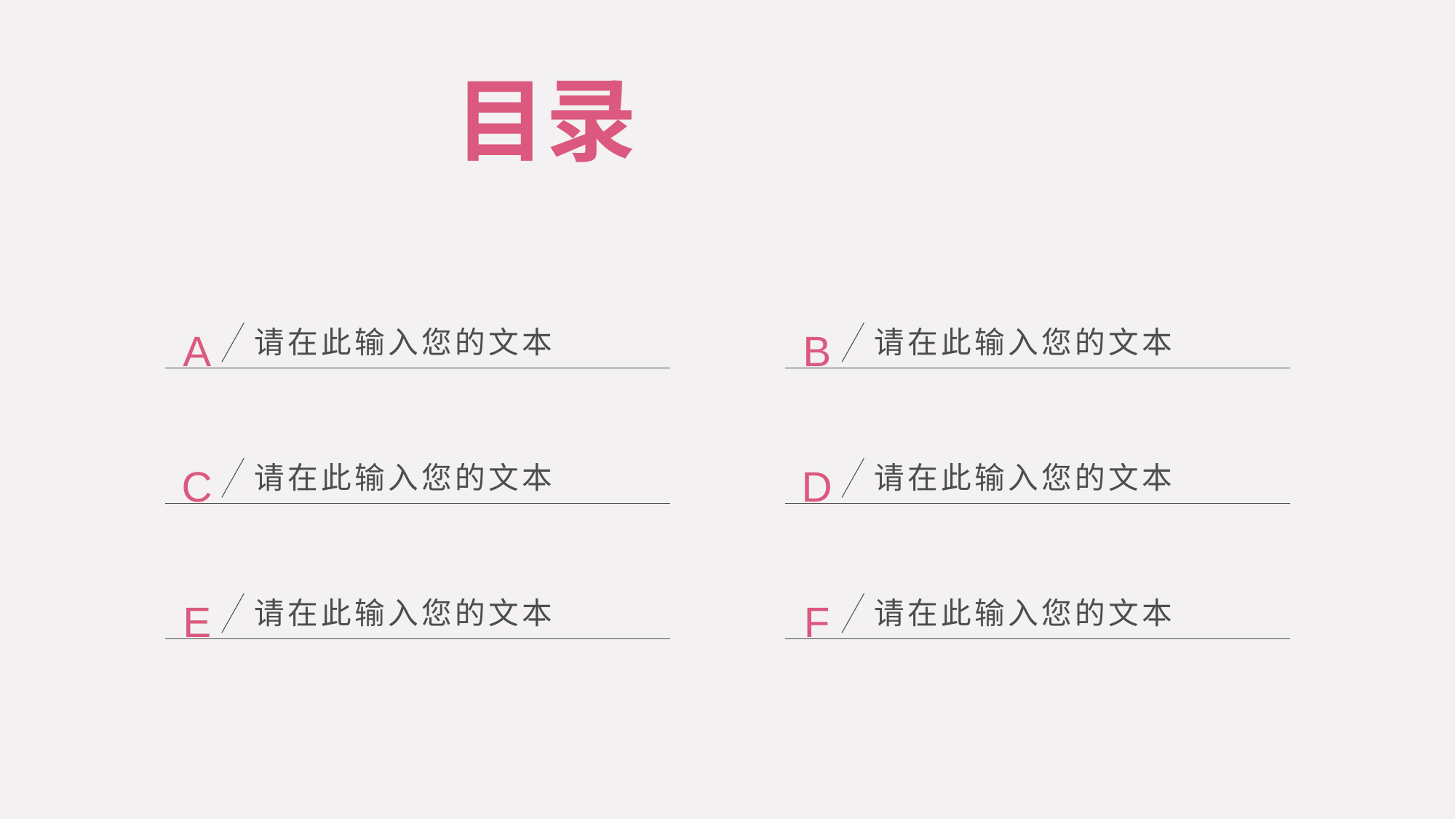

目录
A
B
请在此输入您的文本
请在此输入您的文本
C
D
请在此输入您的文本
请在此输入您的文本
E
F
请在此输入您的文本
请在此输入您的文本